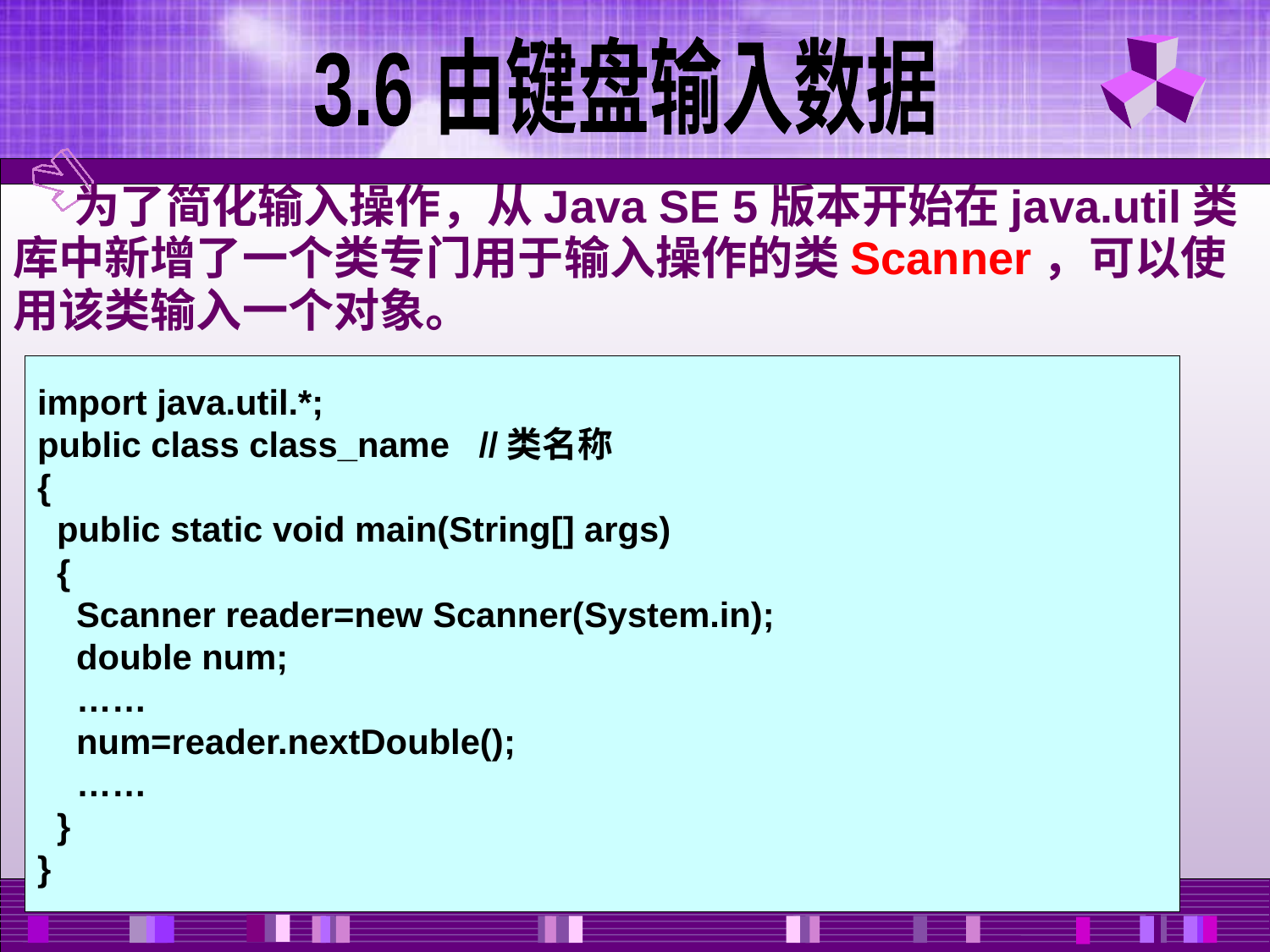

3.6 由键盘输入数据

为了简化输入操作，从Java SE 5版本开始在java.util类库中新增了一个类专门用于输入操作的类Scanner，可以使用该类输入一个对象。

import java.util.*;
public class class_name   //类名称
{
  public static void main(String[] args)
  {
    Scanner reader=new Scanner(System.in);
    double num;
    ……
    num=reader.nextDouble();
    ……
  }
}
17